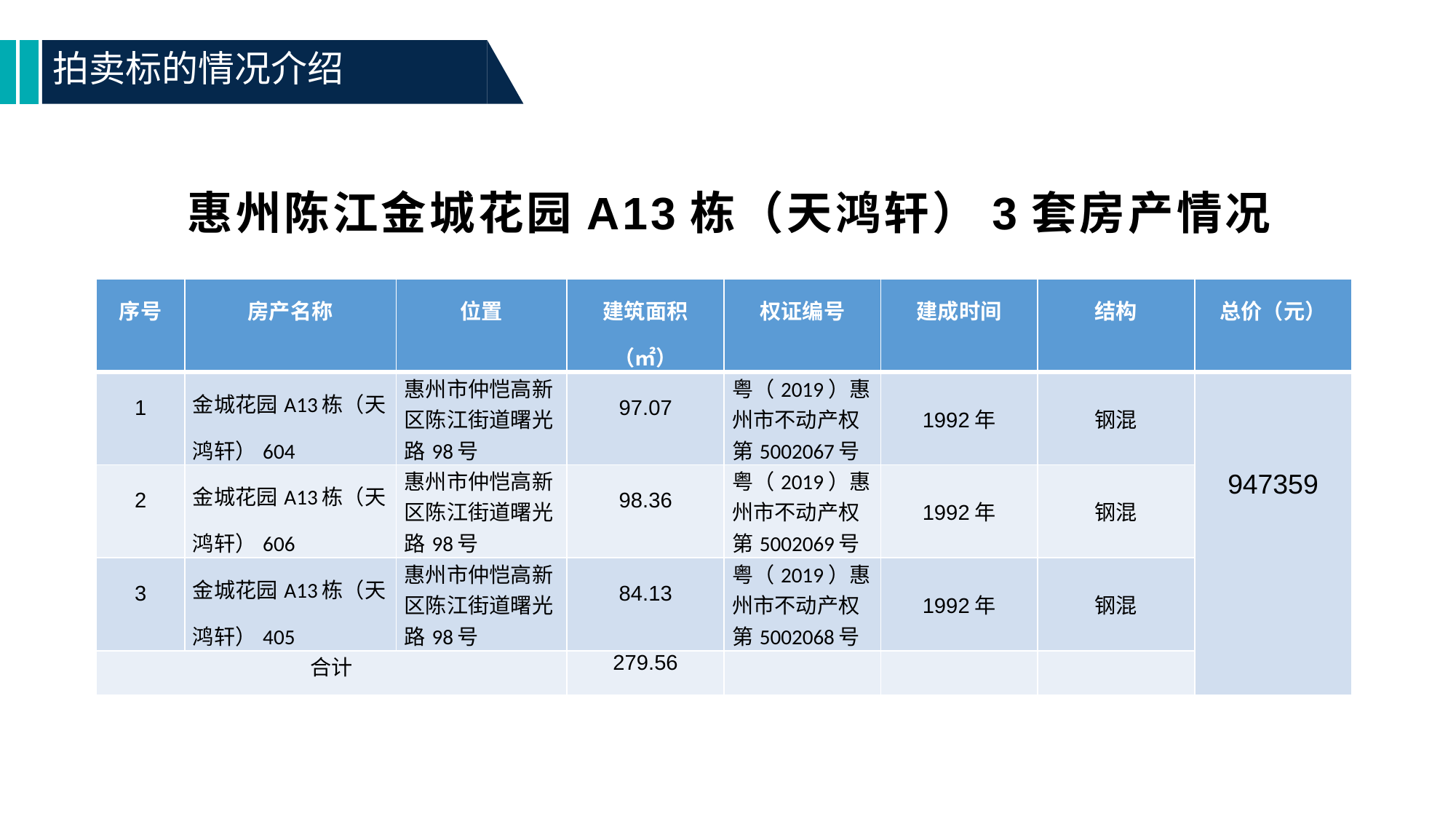

拍卖标的情况介绍

# 惠州陈江金城花园A13栋（天鸿轩）3套房产情况
| 序号 | 房产名称 | 位置 | 建筑面积（㎡） | 权证编号 | 建成时间 | 结构 | 总价（元） |
| --- | --- | --- | --- | --- | --- | --- | --- |
| 1 | 金城花园A13栋（天鸿轩）604 | 惠州市仲恺高新区陈江街道曙光路98号 | 97.07 | 粤（2019）惠州市不动产权第5002067号 | 1992年 | 钢混 | 947359 |
| 2 | 金城花园A13栋（天鸿轩）606 | 惠州市仲恺高新区陈江街道曙光路98号 | 98.36 | 粤（2019）惠州市不动产权第5002069号 | 1992年 | 钢混 |  |
| 3 | 金城花园A13栋（天鸿轩）405 | 惠州市仲恺高新区陈江街道曙光路98号 | 84.13 | 粤（2019）惠州市不动产权第5002068号 | 1992年 | 钢混 |  |
| 合计 |  |  | 279.56 |  |  |  |  |
1
2
4